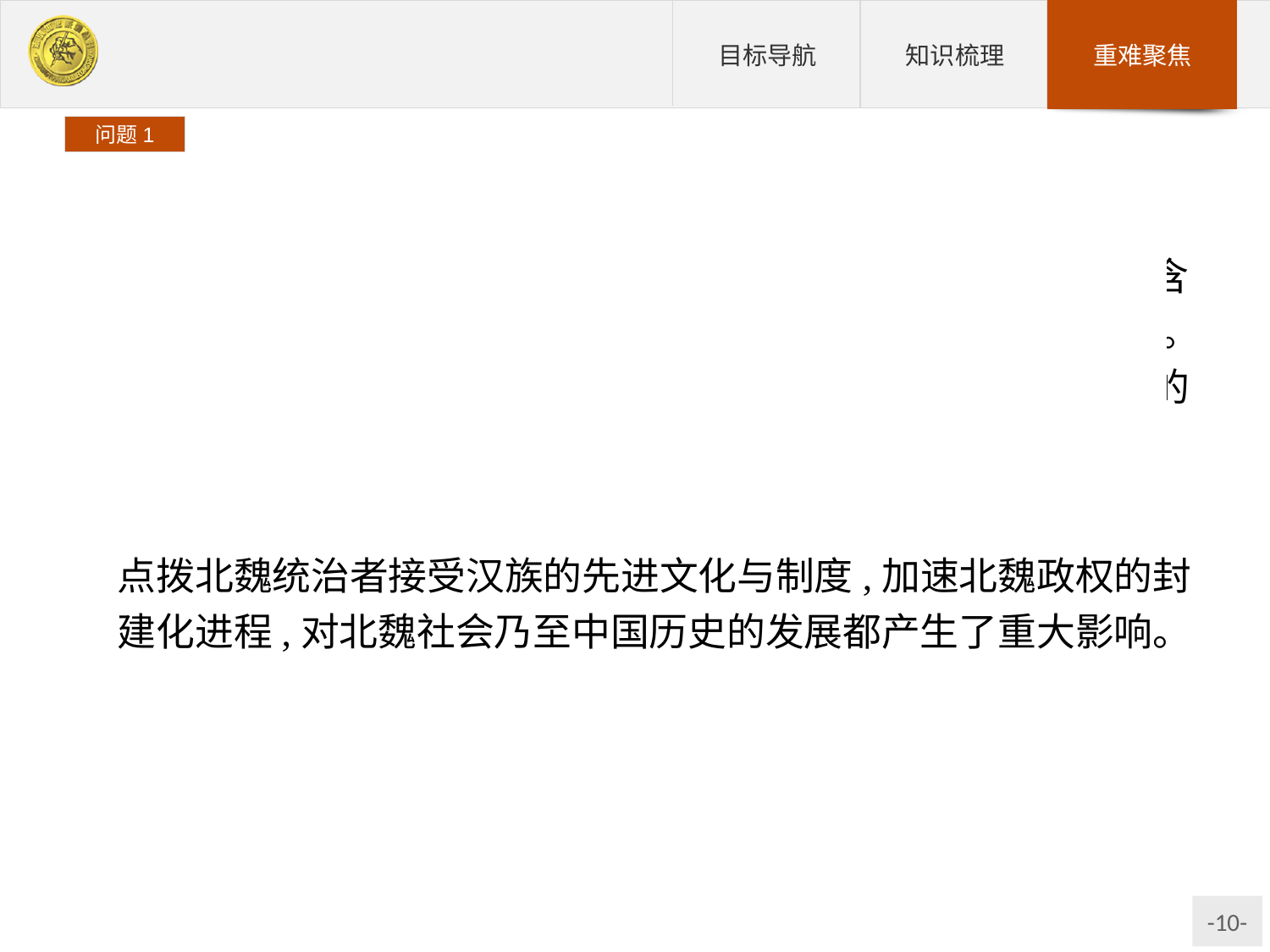

问题1
解析:民族融合的含义既包含鲜卑族学习汉族先进文化,也包含汉族学习鲜卑族精华文化,特别是鲜卑族畜牧生产的技术和经验。因此,民族融合是双向的,而北魏封建化只是鲜卑族向汉族学习的单向过程,故D项说法错误,符合题意。
答案:D

点拨北魏统治者接受汉族的先进文化与制度,加速北魏政权的封建化进程,对北魏社会乃至中国历史的发展都产生了重大影响。